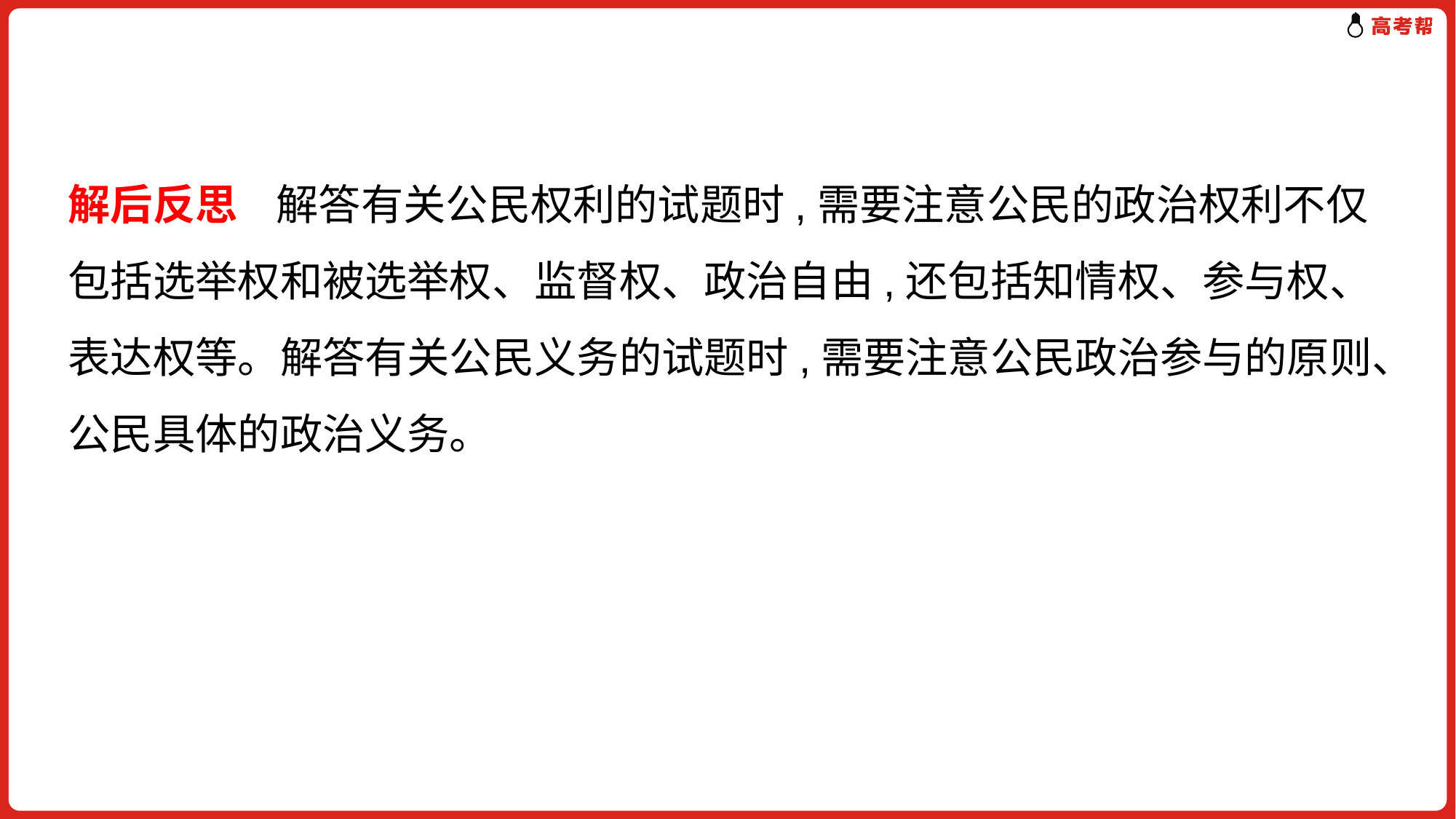

# 解后反思    解答有关公民权利的试题时,需要注意公民的政治权利不仅包括选举权和被选举权、监督权、政治自由,还包括知情权、参与权、表达权等。解答有关公民义务的试题时,需要注意公民政治参与的原则、公民具体的政治义务。